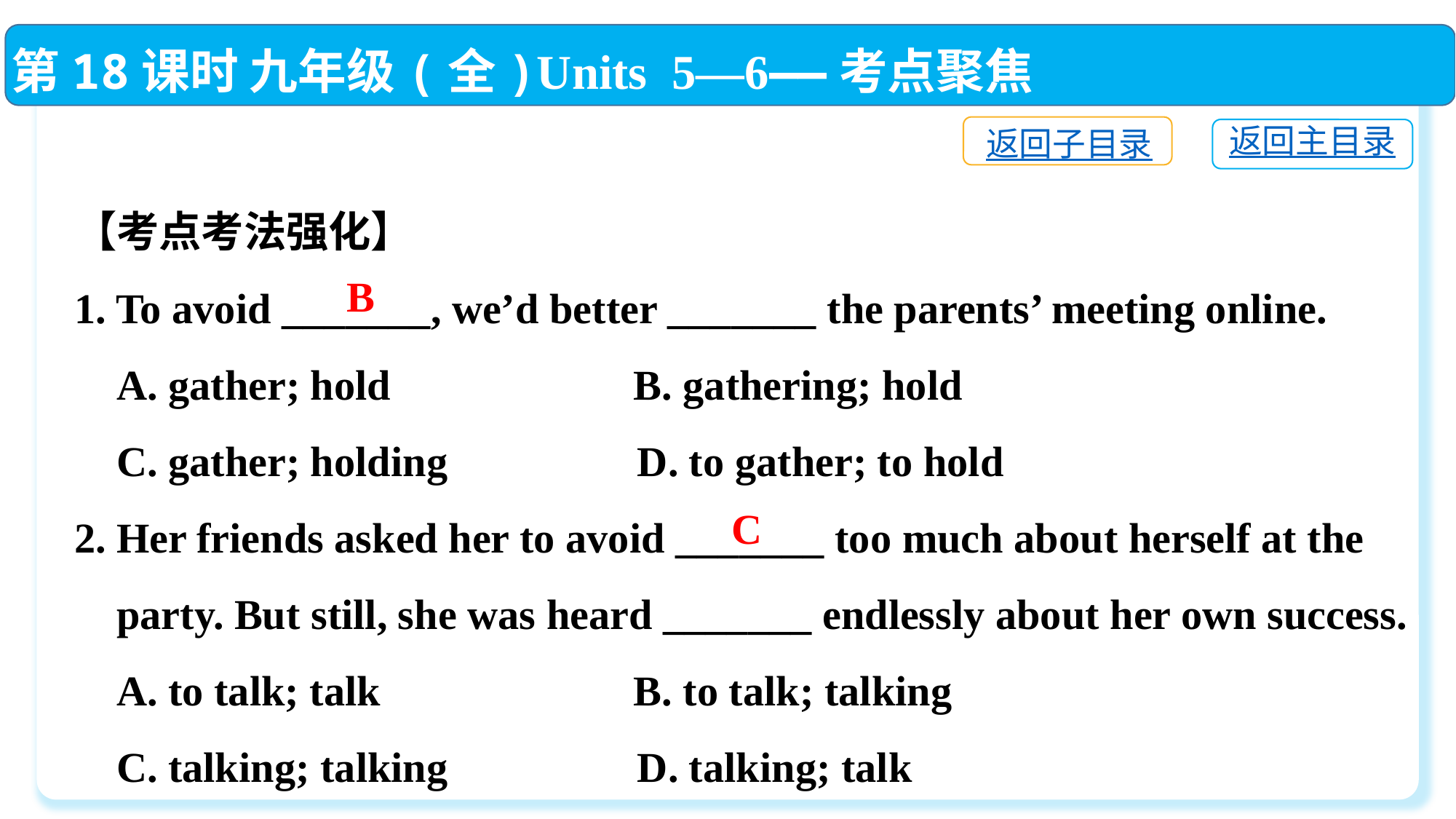

第18课时 九年级(全)Units  5—6——考点聚焦

返回子目录
返回主目录
【考点考法强化】
1. To avoid _______, we’d better _______ the parents’ meeting online.
    A. gather; hold	                      B. gathering; hold
    C. gather; holding	            D. to gather; to hold
2. Her friends asked her to avoid _______ too much about herself at the
    party. But still, she was heard _______ endlessly about her own success.
    A. to talk; talk	                      B. to talk; talking
    C. talking; talking	            D. talking; talk

B
C